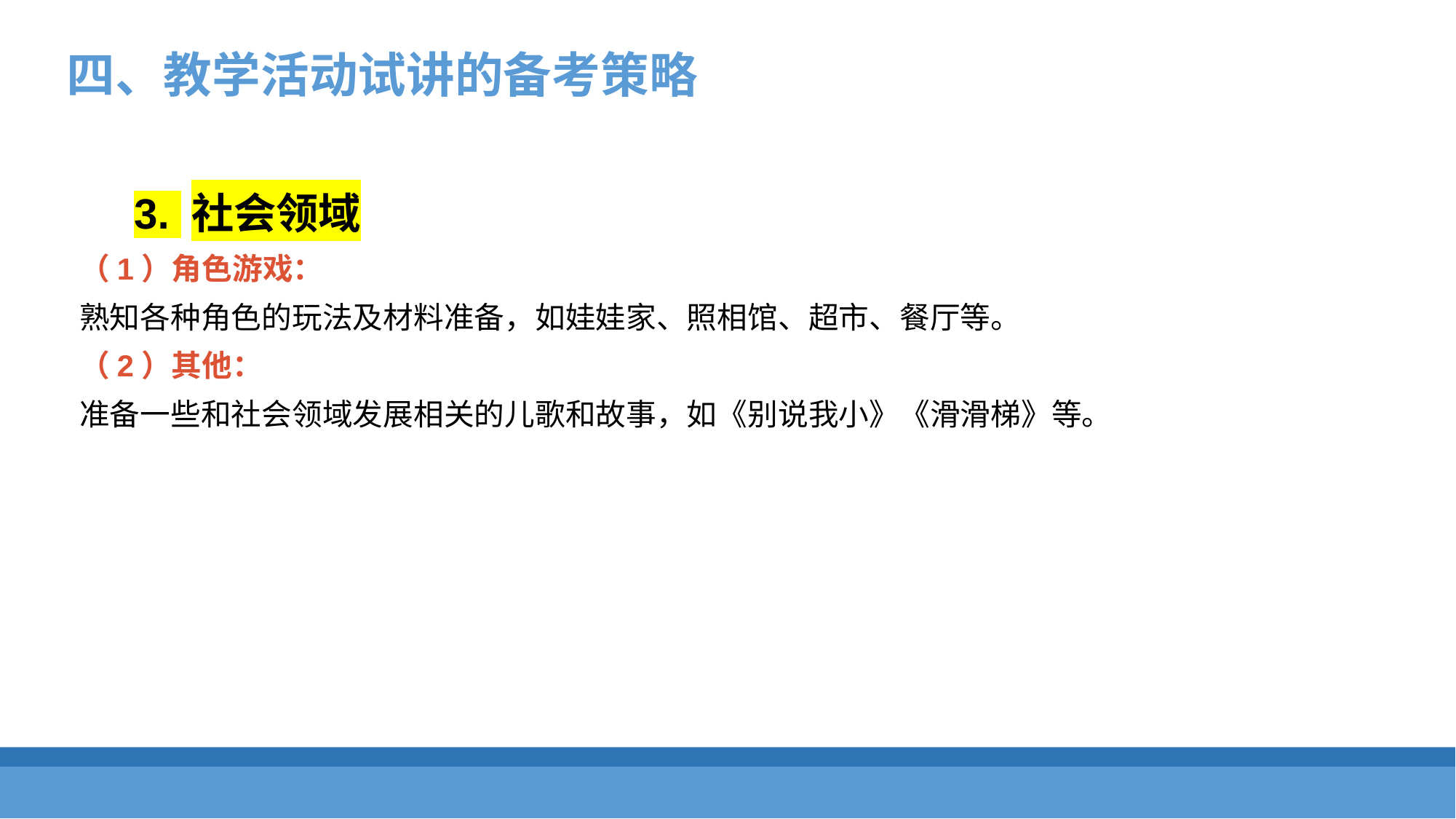

四、教学活动试讲的备考策略
3. 社会领域
（1）角色游戏：
熟知各种角色的玩法及材料准备，如娃娃家、照相馆、超市、餐厅等。
（2）其他：
准备一些和社会领域发展相关的儿歌和故事，如《别说我小》《滑滑梯》等。